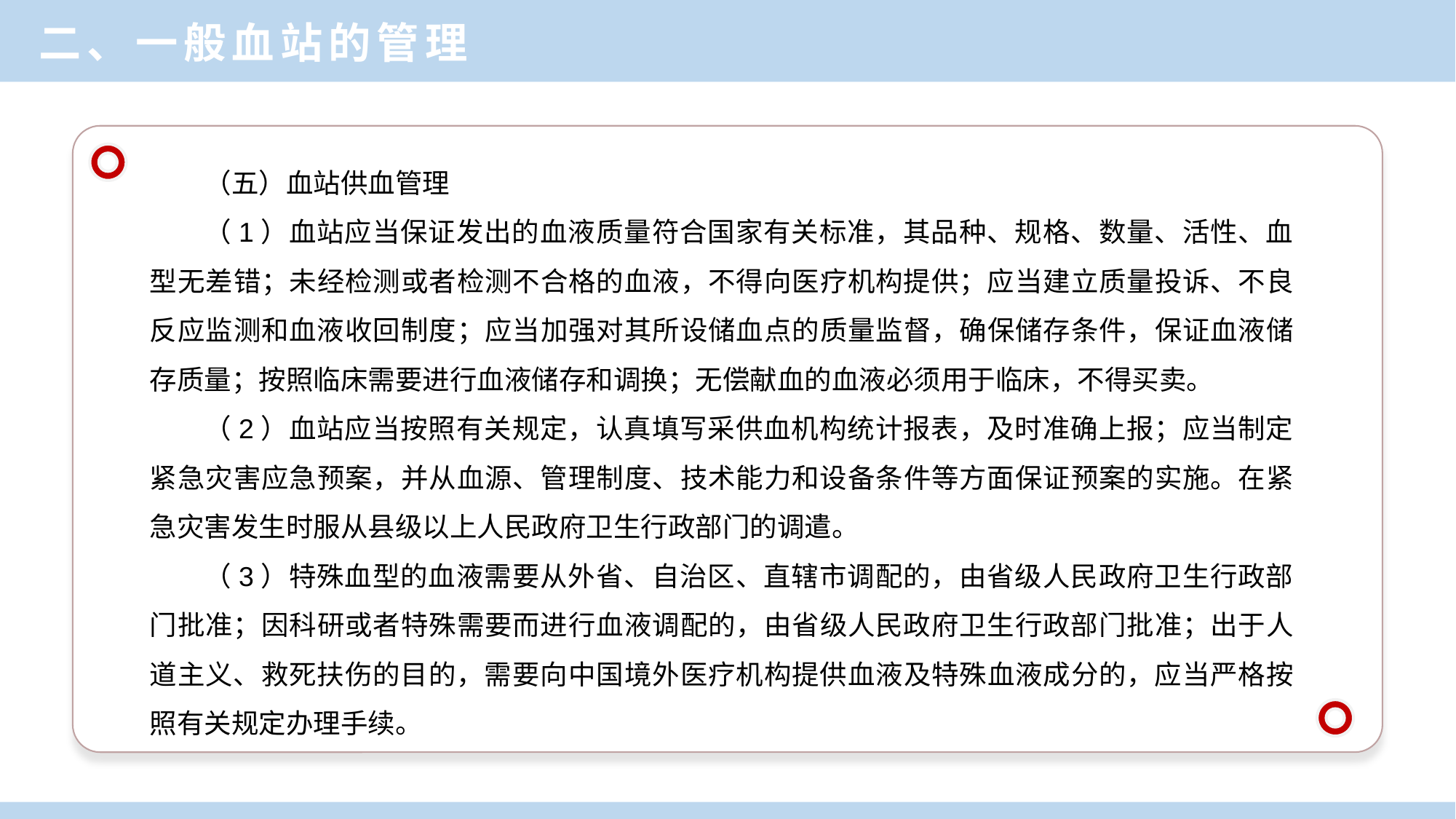

二、一般血站的管理

（五）血站供血管理
（1）血站应当保证发出的血液质量符合国家有关标准，其品种、规格、数量、活性、血型无差错；未经检测或者检测不合格的血液，不得向医疗机构提供；应当建立质量投诉、不良反应监测和血液收回制度；应当加强对其所设储血点的质量监督，确保储存条件，保证血液储存质量；按照临床需要进行血液储存和调换；无偿献血的血液必须用于临床，不得买卖。
（2）血站应当按照有关规定，认真填写采供血机构统计报表，及时准确上报；应当制定紧急灾害应急预案，并从血源、管理制度、技术能力和设备条件等方面保证预案的实施。在紧急灾害发生时服从县级以上人民政府卫生行政部门的调遣。
（3）特殊血型的血液需要从外省、自治区、直辖市调配的，由省级人民政府卫生行政部门批准；因科研或者特殊需要而进行血液调配的，由省级人民政府卫生行政部门批准；出于人道主义、救死扶伤的目的，需要向中国境外医疗机构提供血液及特殊血液成分的，应当严格按照有关规定办理手续。